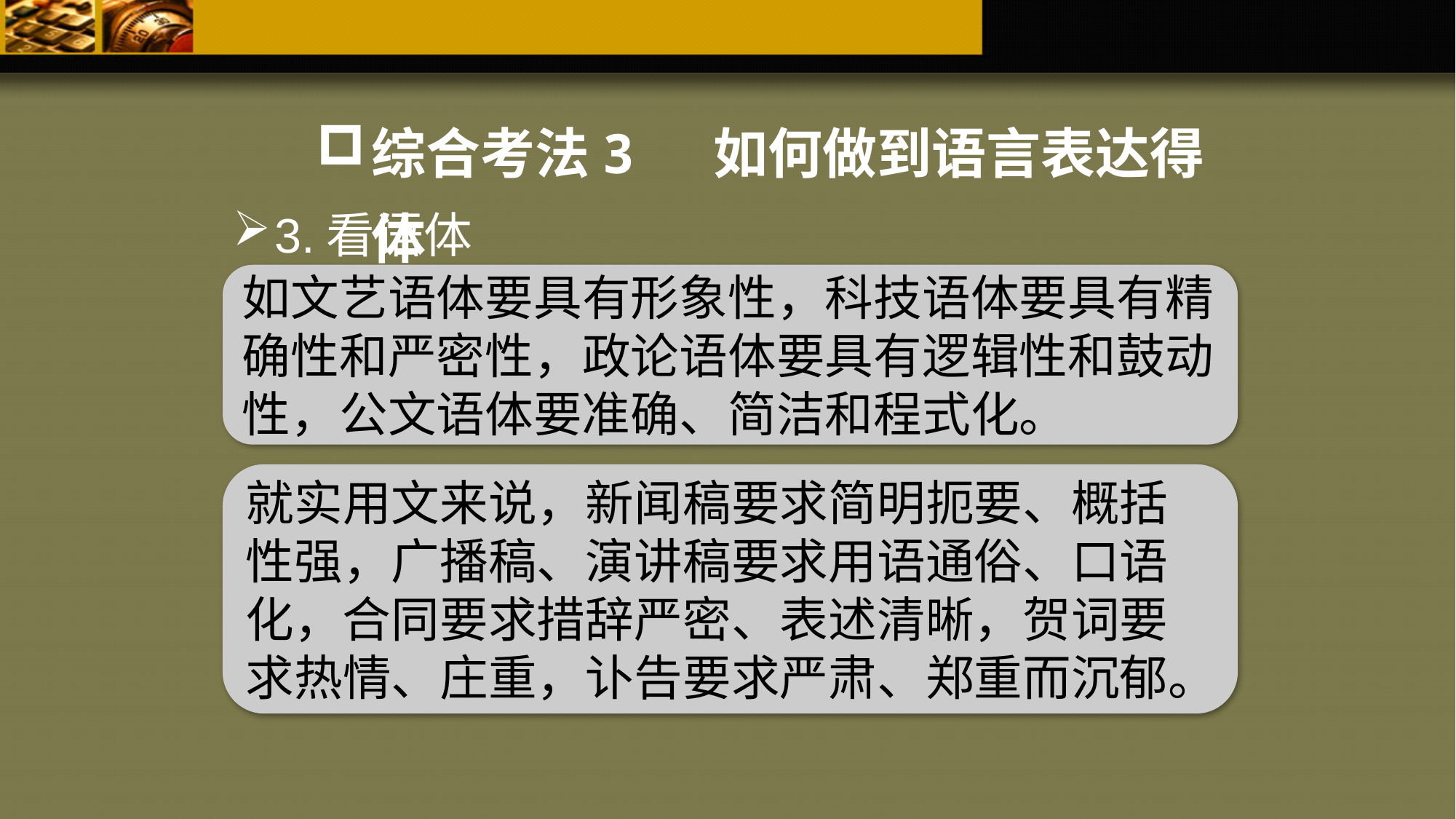

综合考法3  如何做到语言表达得体
3.看语体
如文艺语体要具有形象性，科技语体要具有精确性和严密性，政论语体要具有逻辑性和鼓动性，公文语体要准确、简洁和程式化。
就实用文来说，新闻稿要求简明扼要、概括性强，广播稿、演讲稿要求用语通俗、口语化，合同要求措辞严密、表述清晰，贺词要求热情、庄重，讣告要求严肃、郑重而沉郁。